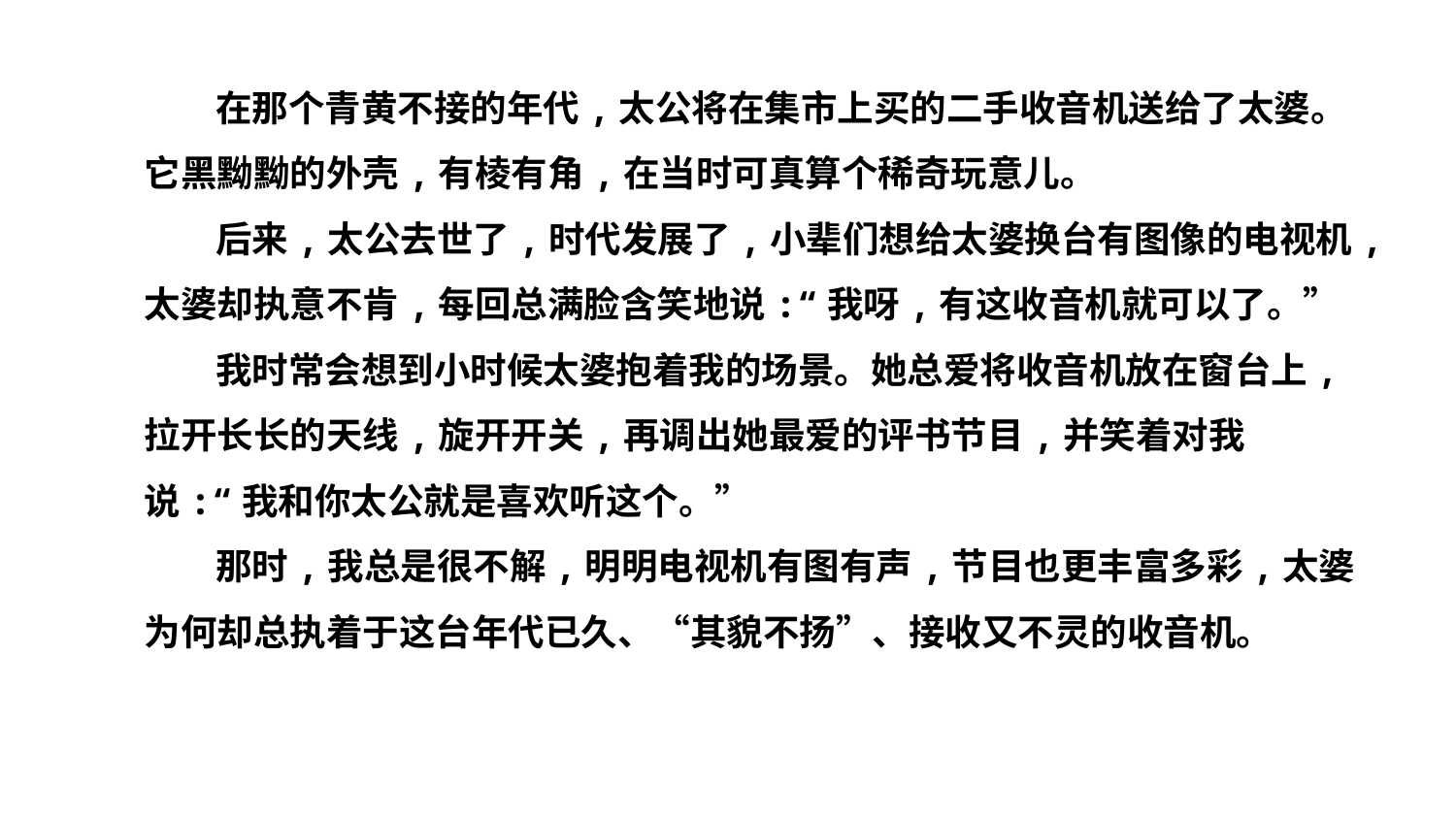

在那个青黄不接的年代,太公将在集市上买的二手收音机送给了太婆。它黑黝黝的外壳,有棱有角,在当时可真算个稀奇玩意儿。
后来,太公去世了,时代发展了,小辈们想给太婆换台有图像的电视机,太婆却执意不肯,每回总满脸含笑地说:“我呀,有这收音机就可以了。”
我时常会想到小时候太婆抱着我的场景。她总爱将收音机放在窗台上,拉开长长的天线,旋开开关,再调出她最爱的评书节目,并笑着对我说:“我和你太公就是喜欢听这个。”
那时,我总是很不解,明明电视机有图有声,节目也更丰富多彩,太婆为何却总执着于这台年代已久、“其貌不扬”、接收又不灵的收音机。